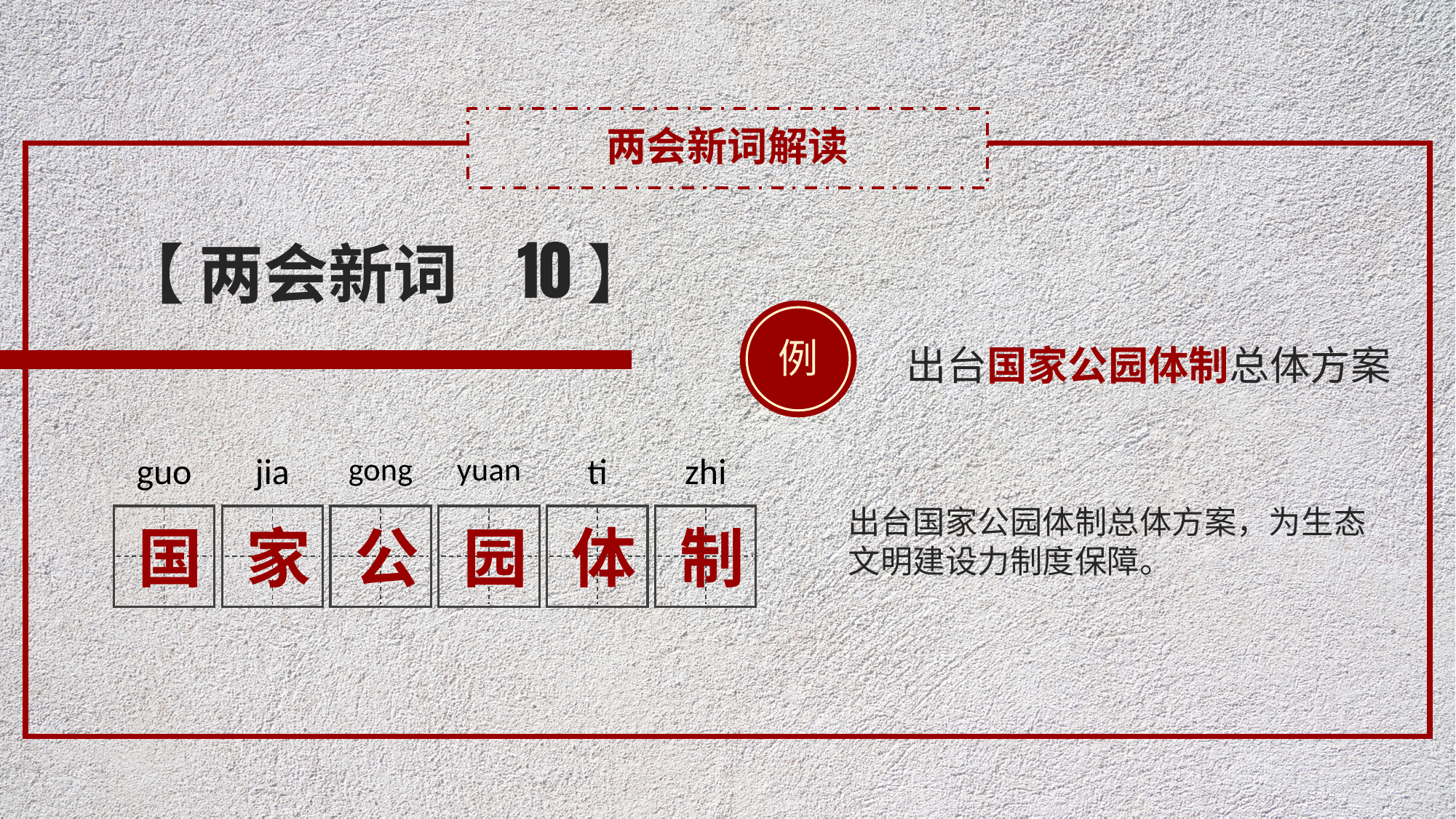

两会新词解读

【 两会新词   10】

例
出台国家公园体制总体方案

guo

国
jia

家
gong

公
yuan

园
ti

体
zhi

制
出台国家公园体制总体方案，为生态文明建设力制度保障。